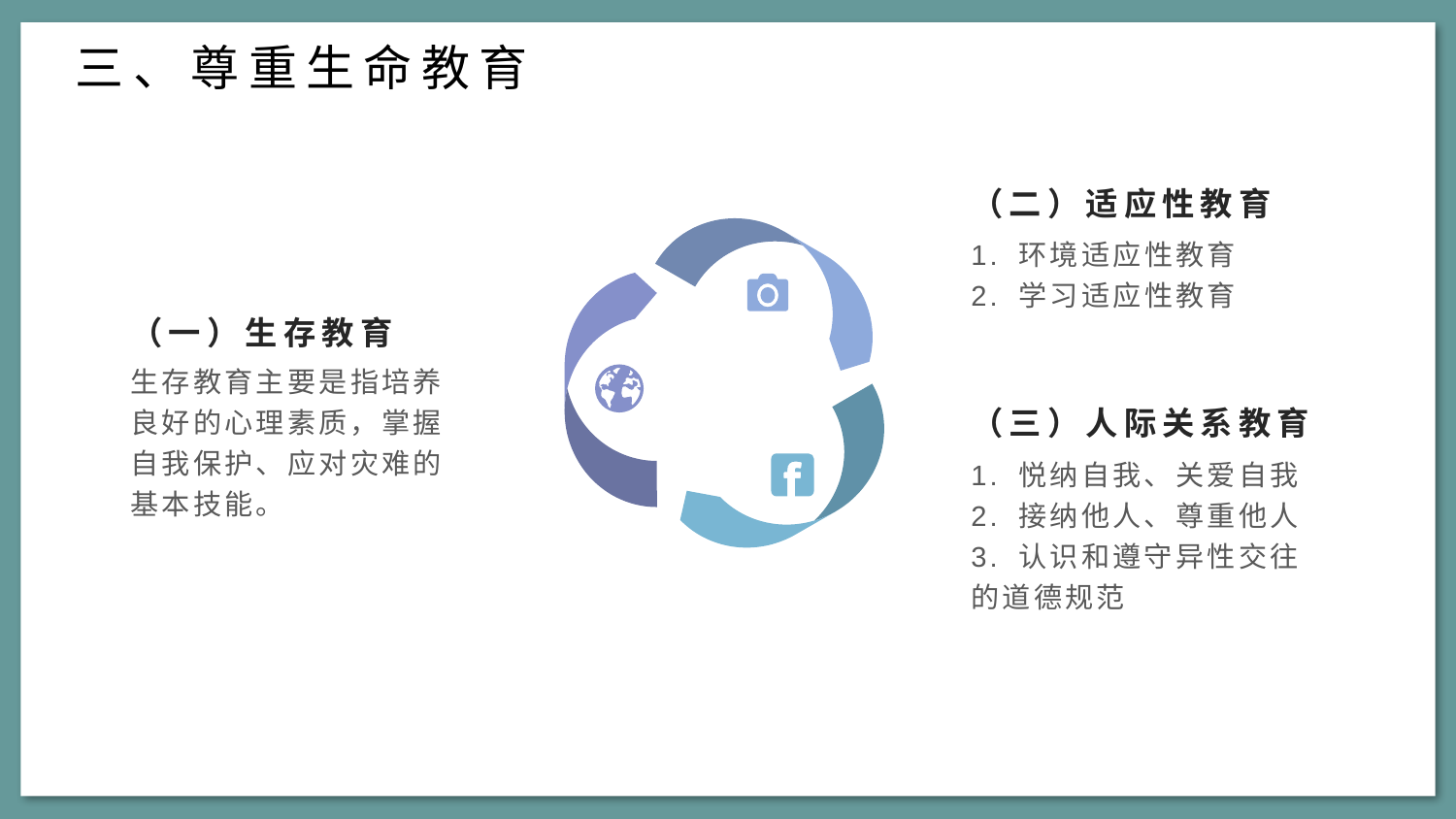

三、尊重生命教育
（二）适应性教育
1. 环境适应性教育
2. 学习适应性教育

（一）生存教育

生存教育主要是指培养良好的心理素质，掌握自我保护、应对灾难的基本技能。

（三）人际关系教育

1. 悦纳自我、关爱自我
2. 接纳他人、尊重他人
3. 认识和遵守异性交往的道德规范